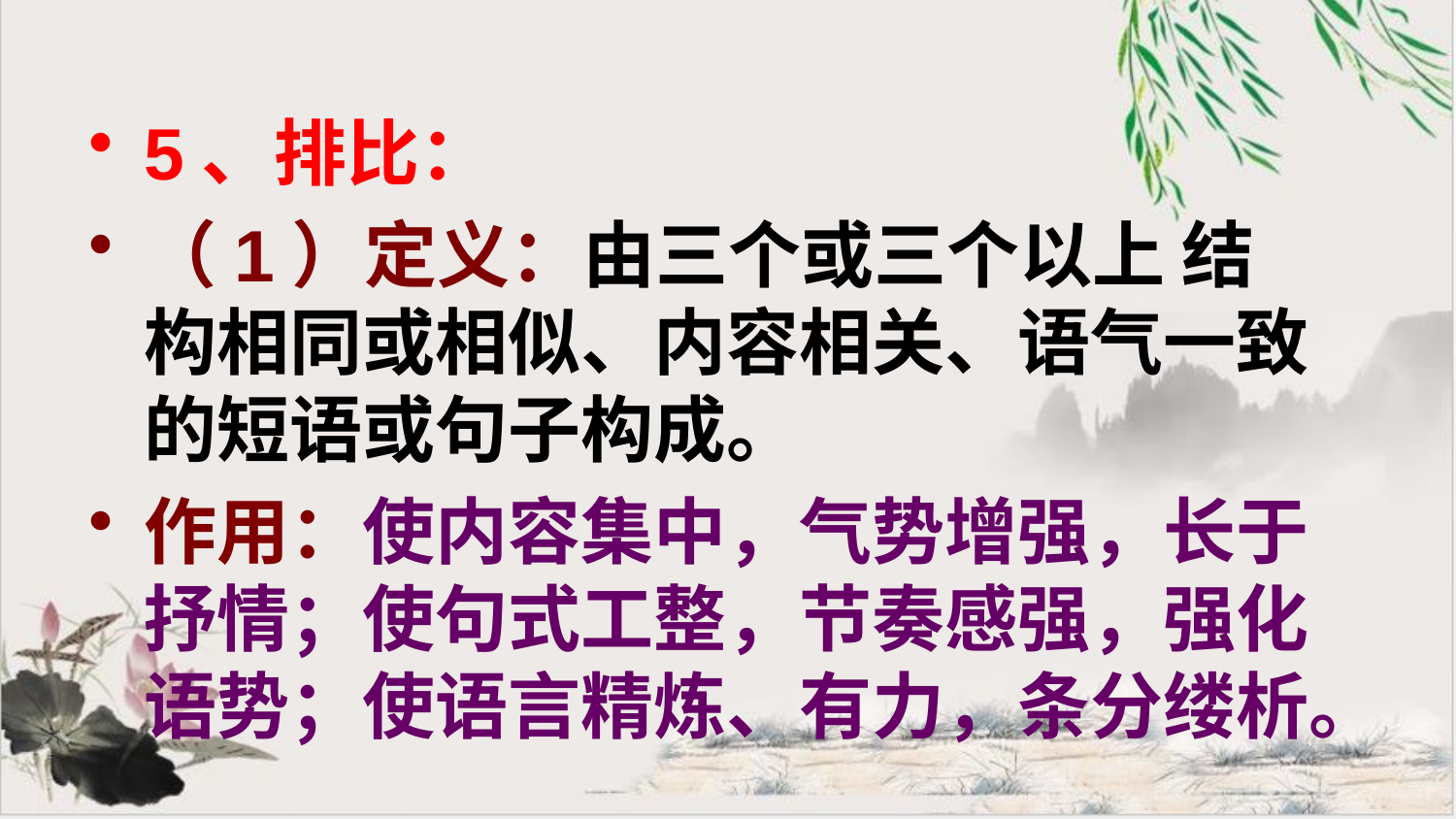

5、排比：
（1）定义：由三个或三个以上 结构相同或相似、内容相关、语气一致的短语或句子构成。
作用：使内容集中，气势增强，长于抒情；使句式工整，节奏感强，强化语势；使语言精炼、有力，条分缕析。